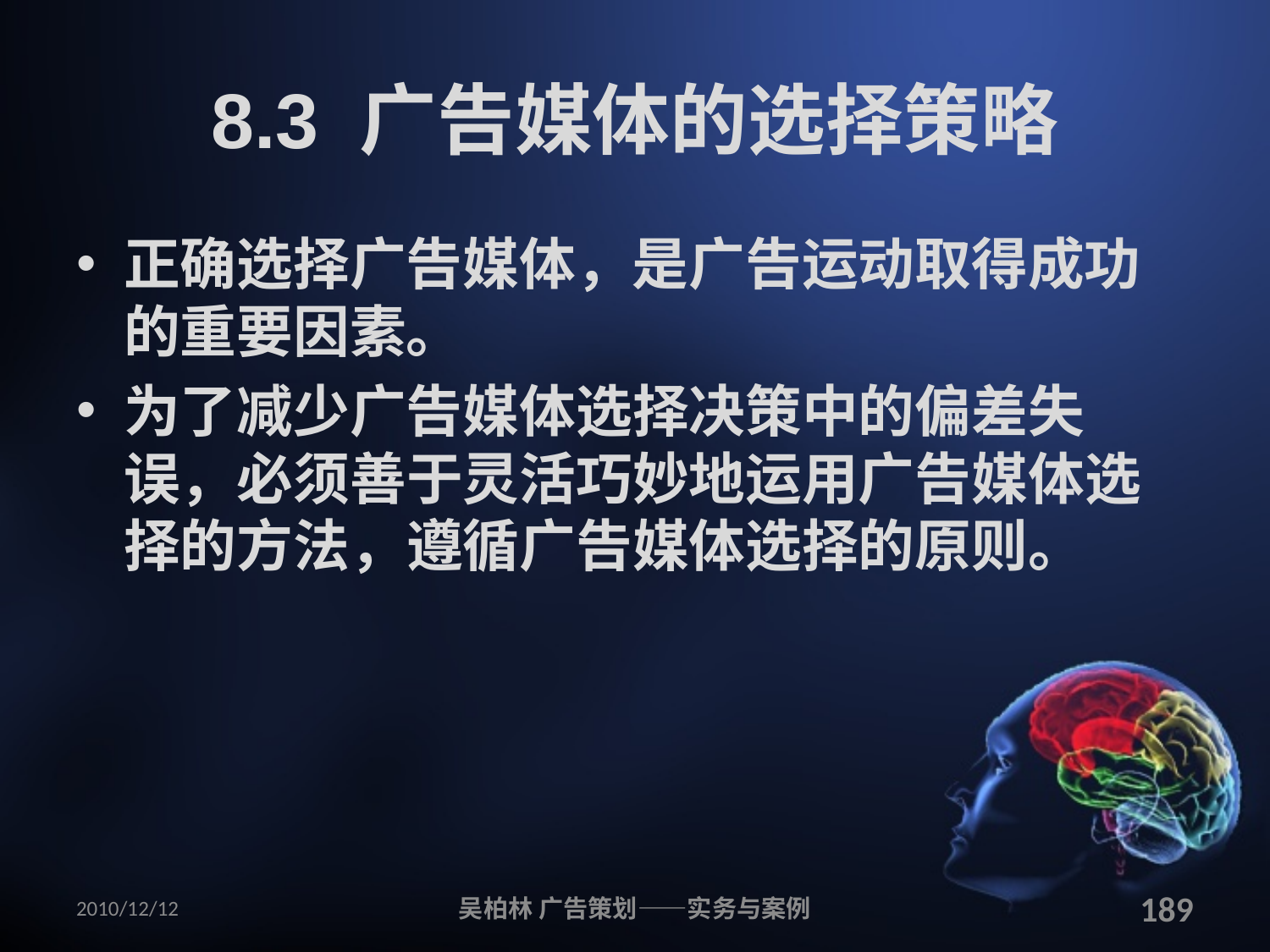

# 8.3 广告媒体的选择策略
正确选择广告媒体，是广告运动取得成功的重要因素。
为了减少广告媒体选择决策中的偏差失误，必须善于灵活巧妙地运用广告媒体选择的方法，遵循广告媒体选择的原则。

2010/12/12
吴柏林 广告策划——实务与案例
189